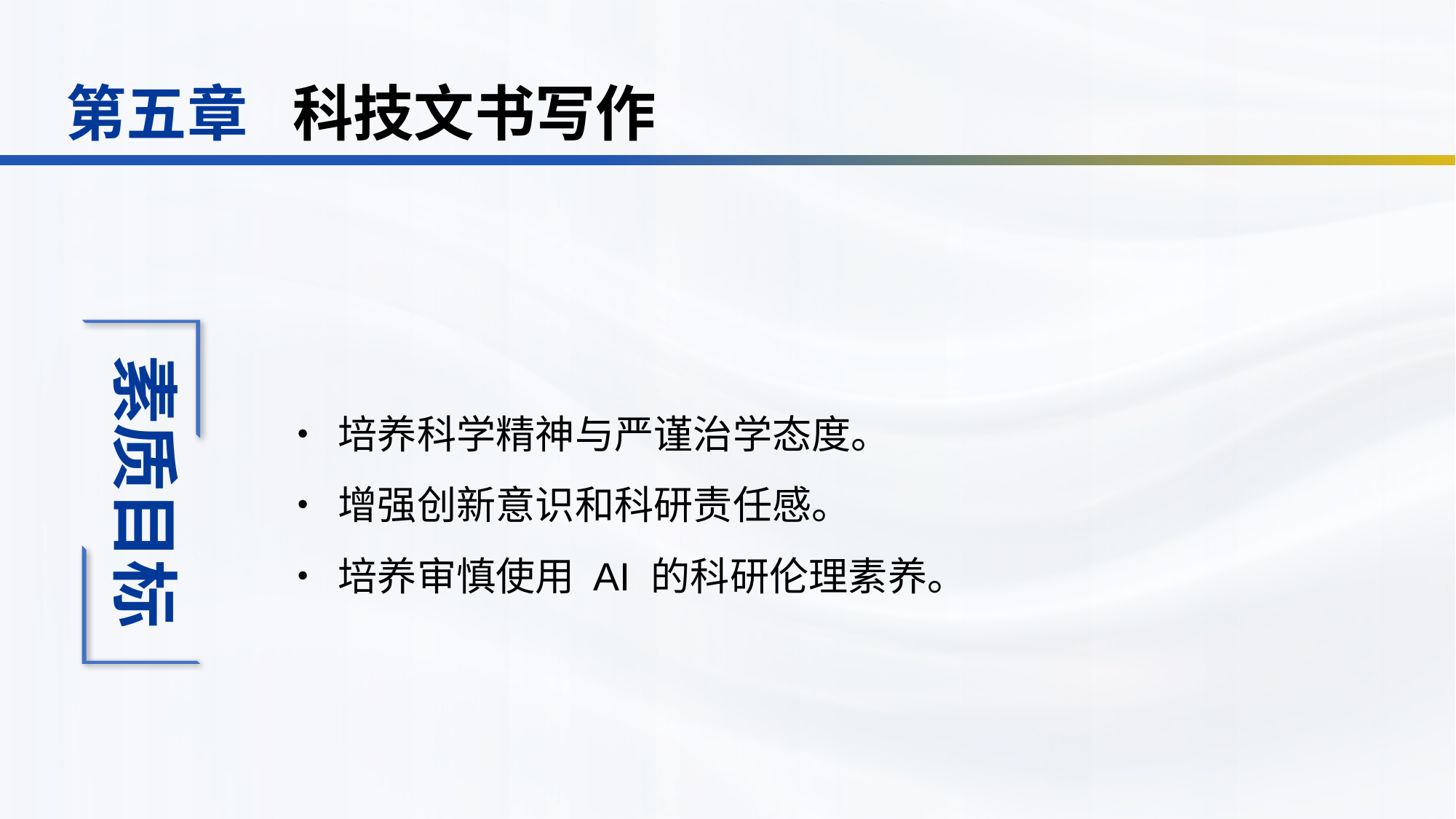

科技文书写作
第五章
•	培养科学精神与严谨治学态度。
•	增强创新意识和科研责任感。
•	培养审慎使用 AI 的科研伦理素养。